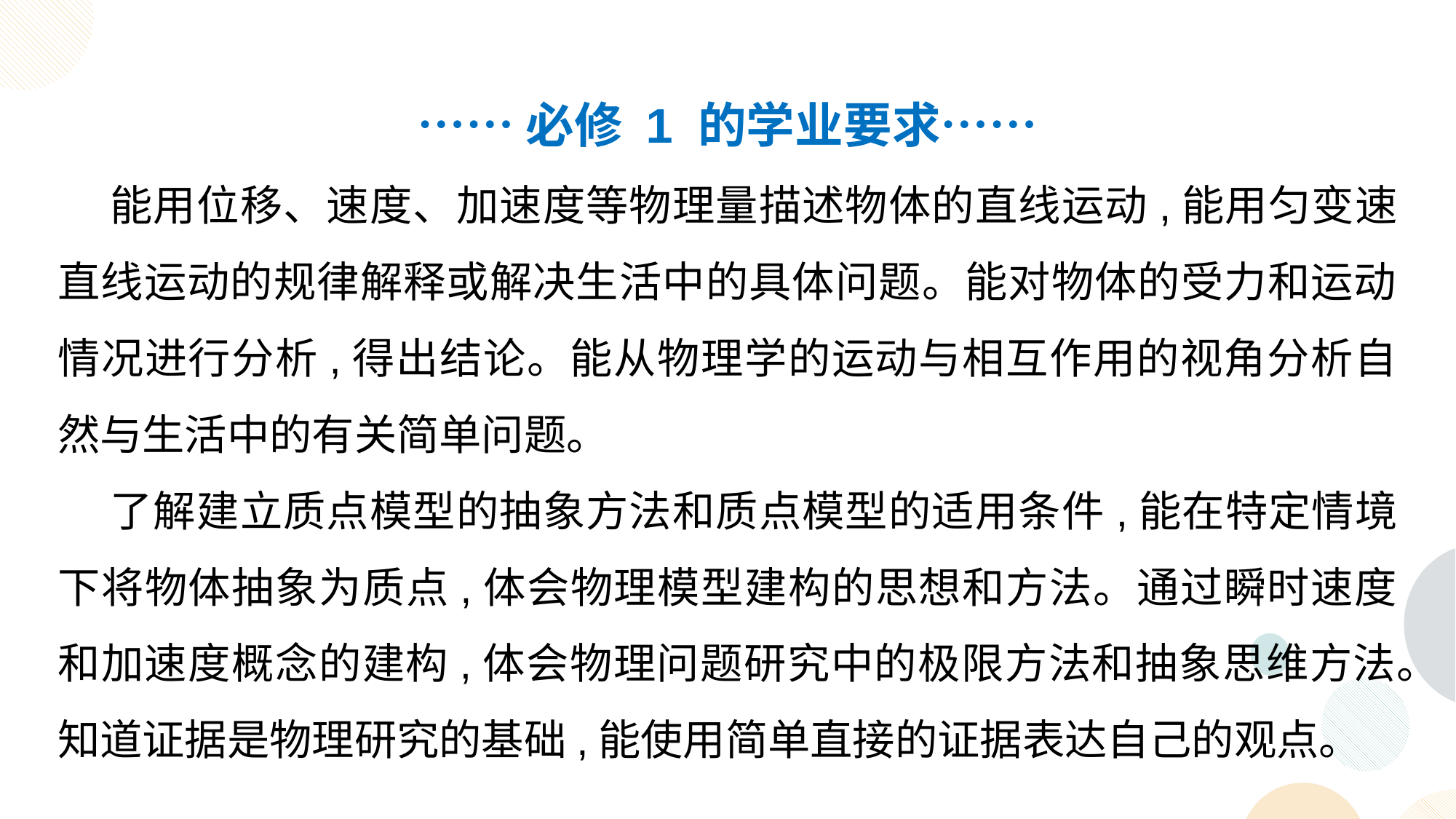

……必修 1 的学业要求……
    能用位移、速度、加速度等物理量描述物体的直线运动,能用匀变速直线运动的规律解释或解决生活中的具体问题。能对物体的受力和运动情况进行分析,得出结论。能从物理学的运动与相互作用的视角分析自然与生活中的有关简单问题。
    了解建立质点模型的抽象方法和质点模型的适用条件,能在特定情境下将物体抽象为质点,体会物理模型建构的思想和方法。通过瞬时速度和加速度概念的建构,体会物理问题研究中的极限方法和抽象思维方法。知道证据是物理研究的基础,能使用简单直接的证据表达自己的观点。